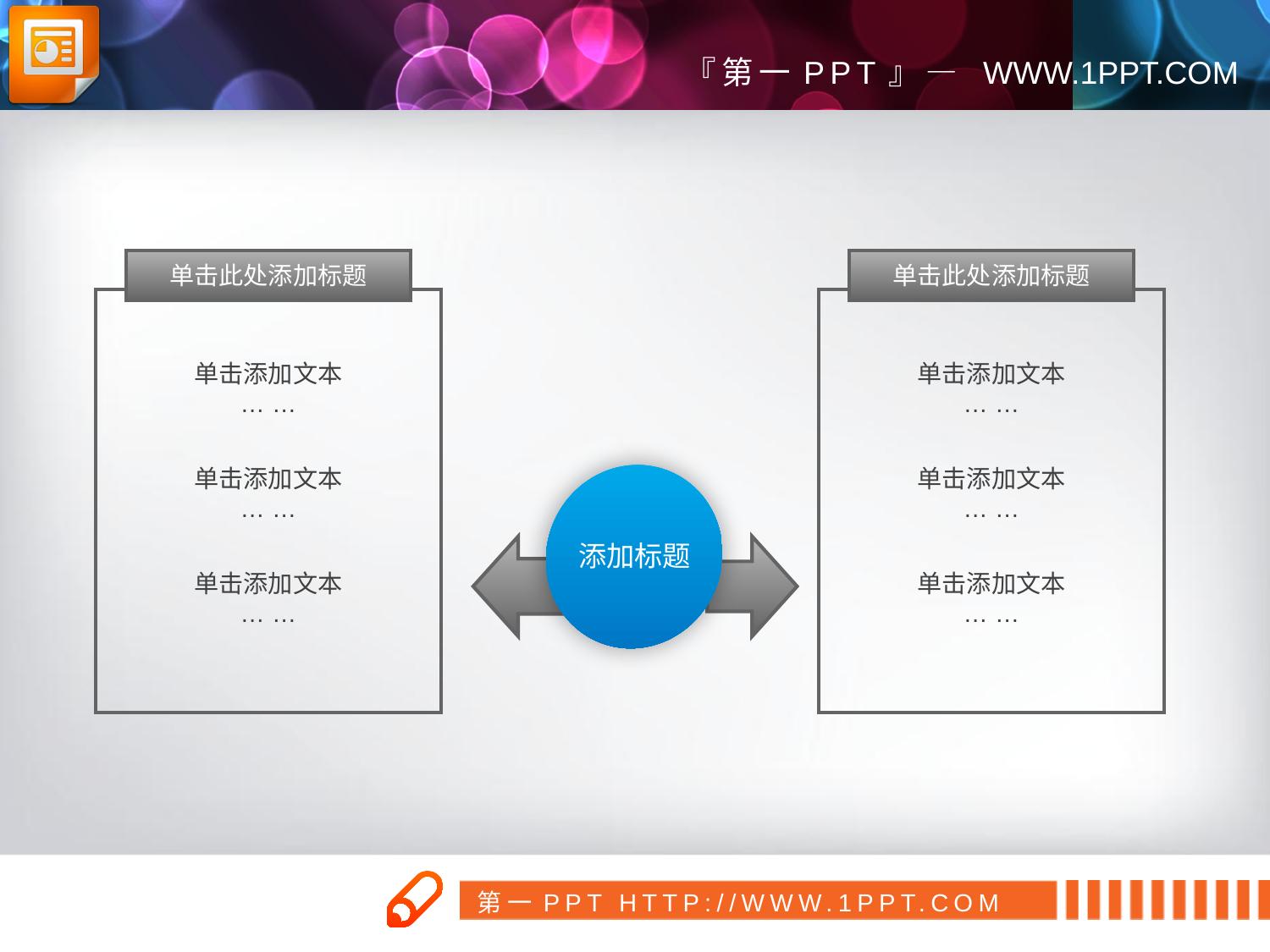

单击此处添加标题

单击添加文本
… …
单击添加文本
… …
单击添加文本
… …

单击此处添加标题

单击添加文本
… …
单击添加文本
… …
单击添加文本
… …

添加标题